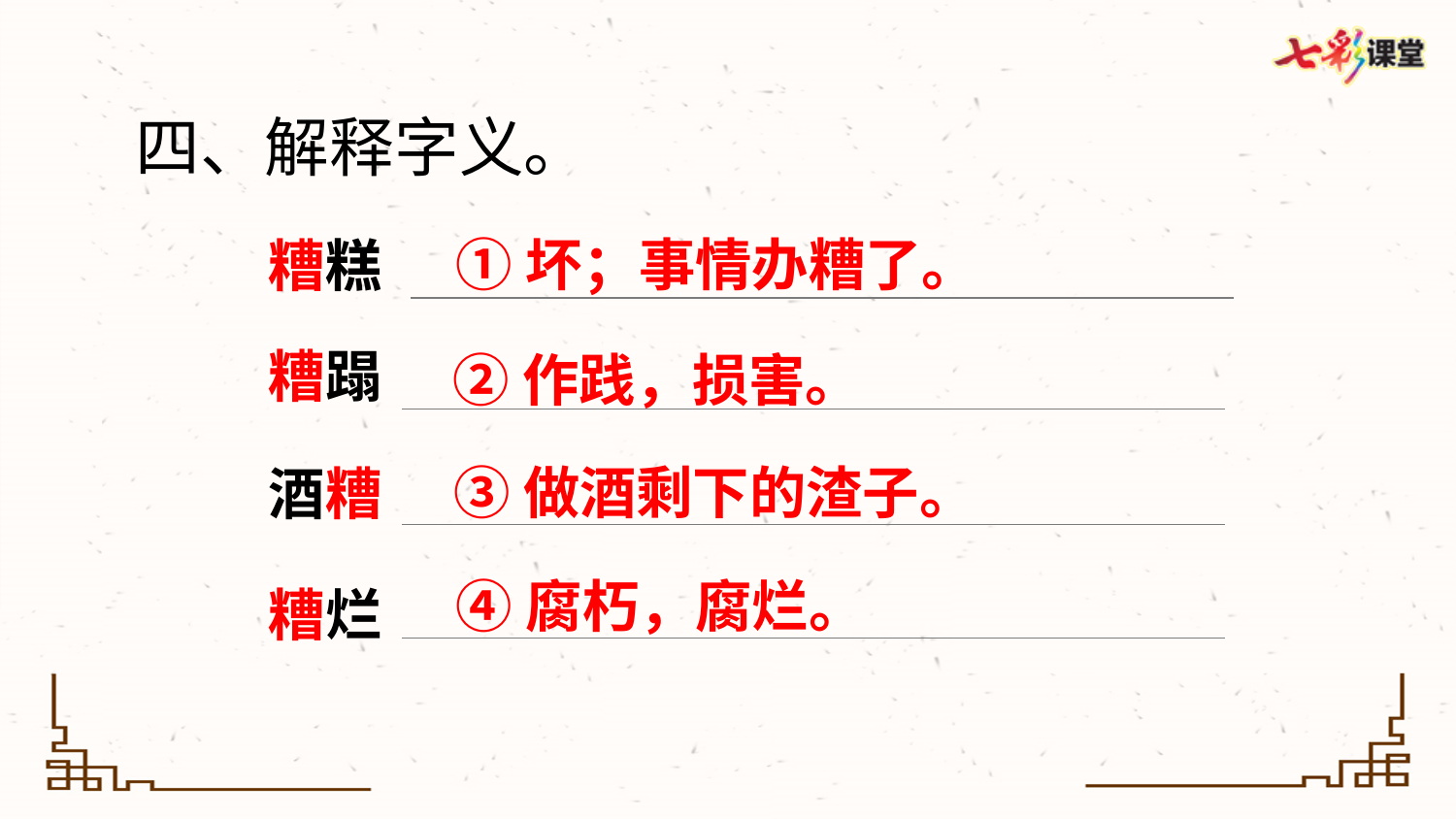

四、解释字义。
①坏；事情办糟了。
糟糕
糟蹋
②作践，损害。
③做酒剩下的渣子。
酒糟
④腐朽，腐烂。
糟烂